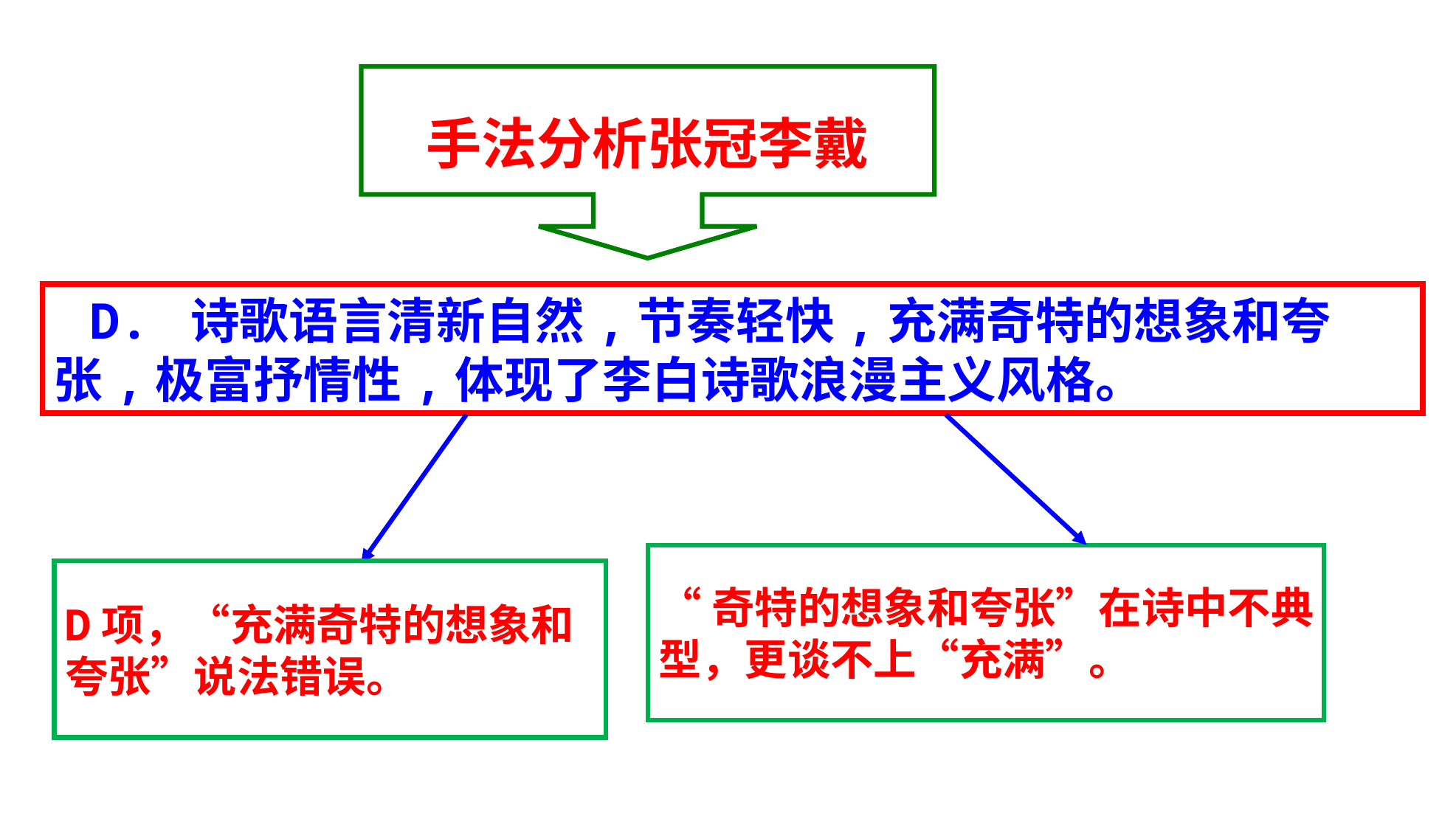

手法分析张冠李戴
D. 诗歌语言清新自然,节奏轻快,充满奇特的想象和夸张,极富抒情性,体现了李白诗歌浪漫主义风格。

“奇特的想象和夸张”在诗中不典
型，更谈不上“充满”。
D项，“充满奇特的想象和
夸张”说法错误。